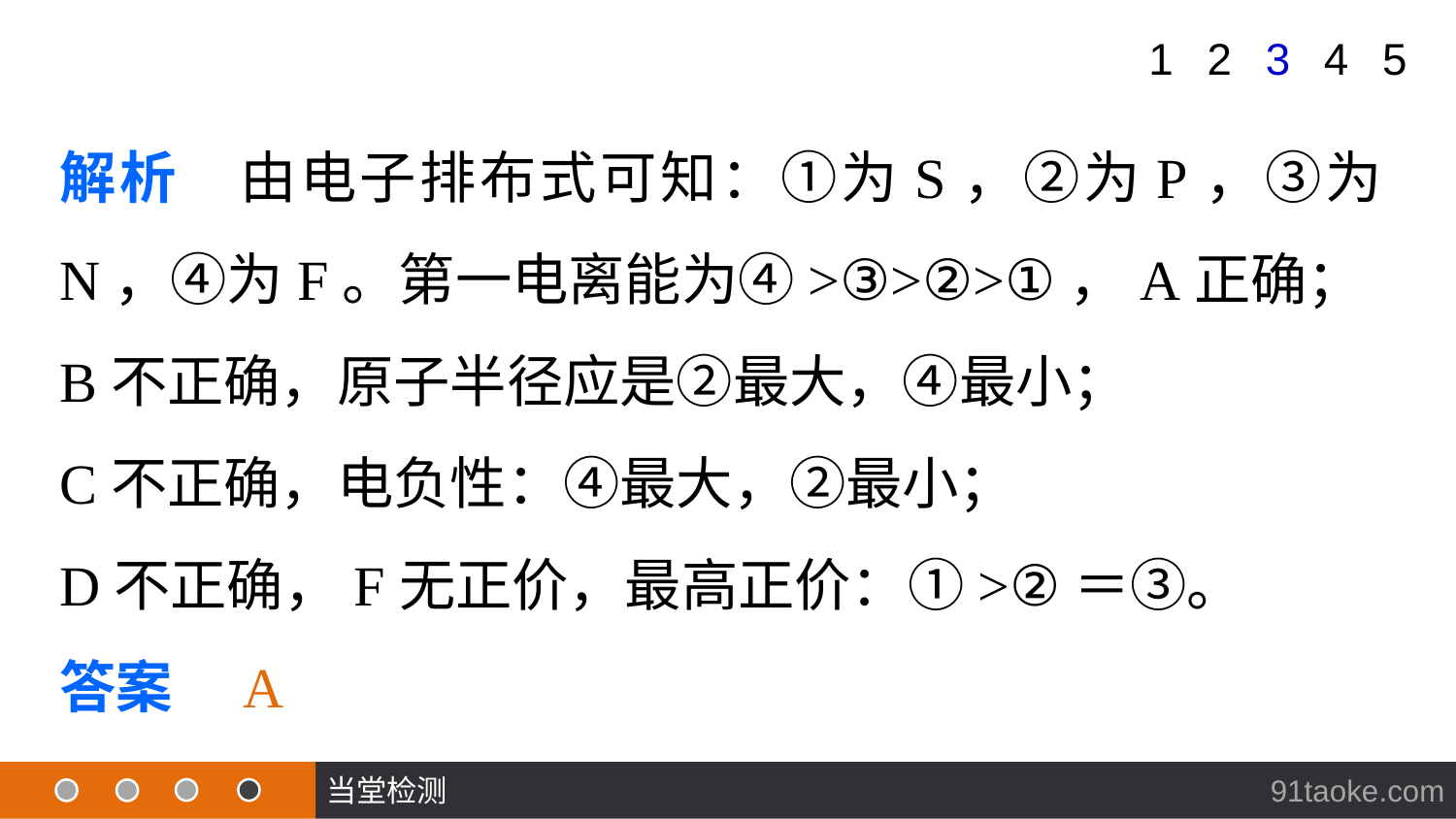

1
2
3
4
5
解析　由电子排布式可知：①为S，②为P，③为N，④为F。第一电离能为④>③>②>①，A正确；
B不正确，原子半径应是②最大，④最小；
C不正确，电负性：④最大，②最小；
D不正确，F无正价，最高正价：①>②＝③。
答案　A